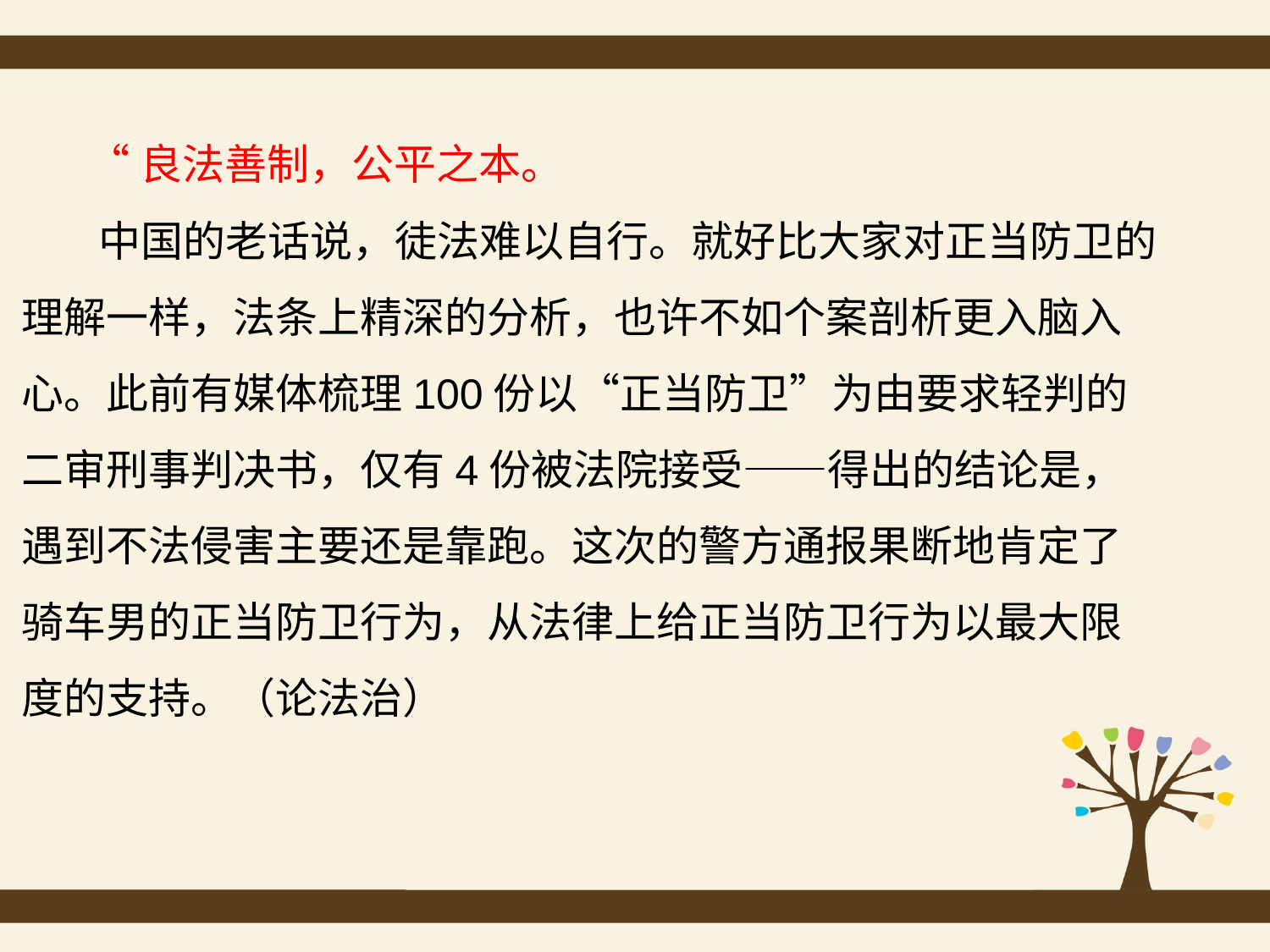

“良法善制，公平之本。
       中国的老话说，徒法难以自行。就好比大家对正当防卫的理解一样，法条上精深的分析，也许不如个案剖析更入脑入心。此前有媒体梳理100份以“正当防卫”为由要求轻判的二审刑事判决书，仅有4份被法院接受——得出的结论是，遇到不法侵害主要还是靠跑。这次的警方通报果断地肯定了骑车男的正当防卫行为，从法律上给正当防卫行为以最大限度的支持。（论法治）